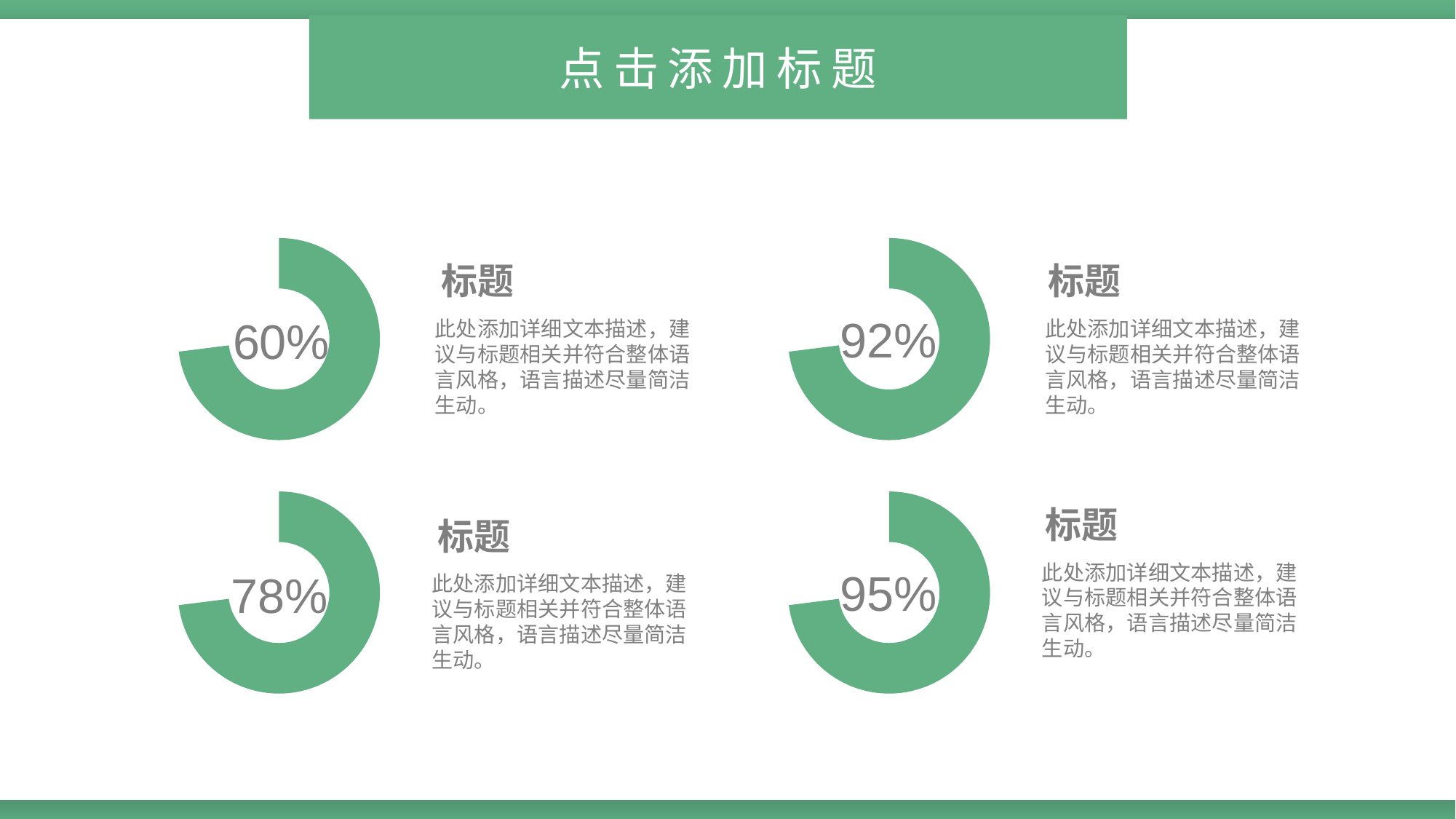

点击添加标题

### Chart

| Category | Column1 |
|---|---|
|  | 73.0 |
|  | 27.0 |
60%

### Chart

| Category | Column1 |
|---|---|
|  | 73.0 |
|  | 27.0 |
92%
标题
标题
此处添加详细文本描述，建议与标题相关并符合整体语言风格，语言描述尽量简洁生动。
此处添加详细文本描述，建议与标题相关并符合整体语言风格，语言描述尽量简洁生动。

### Chart

| Category | Column1 |
|---|---|
|  | 73.0 |
|  | 27.0 |
78%

### Chart

| Category | Column1 |
|---|---|
|  | 73.0 |
|  | 27.0 |
95%
标题
标题
此处添加详细文本描述，建议与标题相关并符合整体语言风格，语言描述尽量简洁生动。
此处添加详细文本描述，建议与标题相关并符合整体语言风格，语言描述尽量简洁生动。